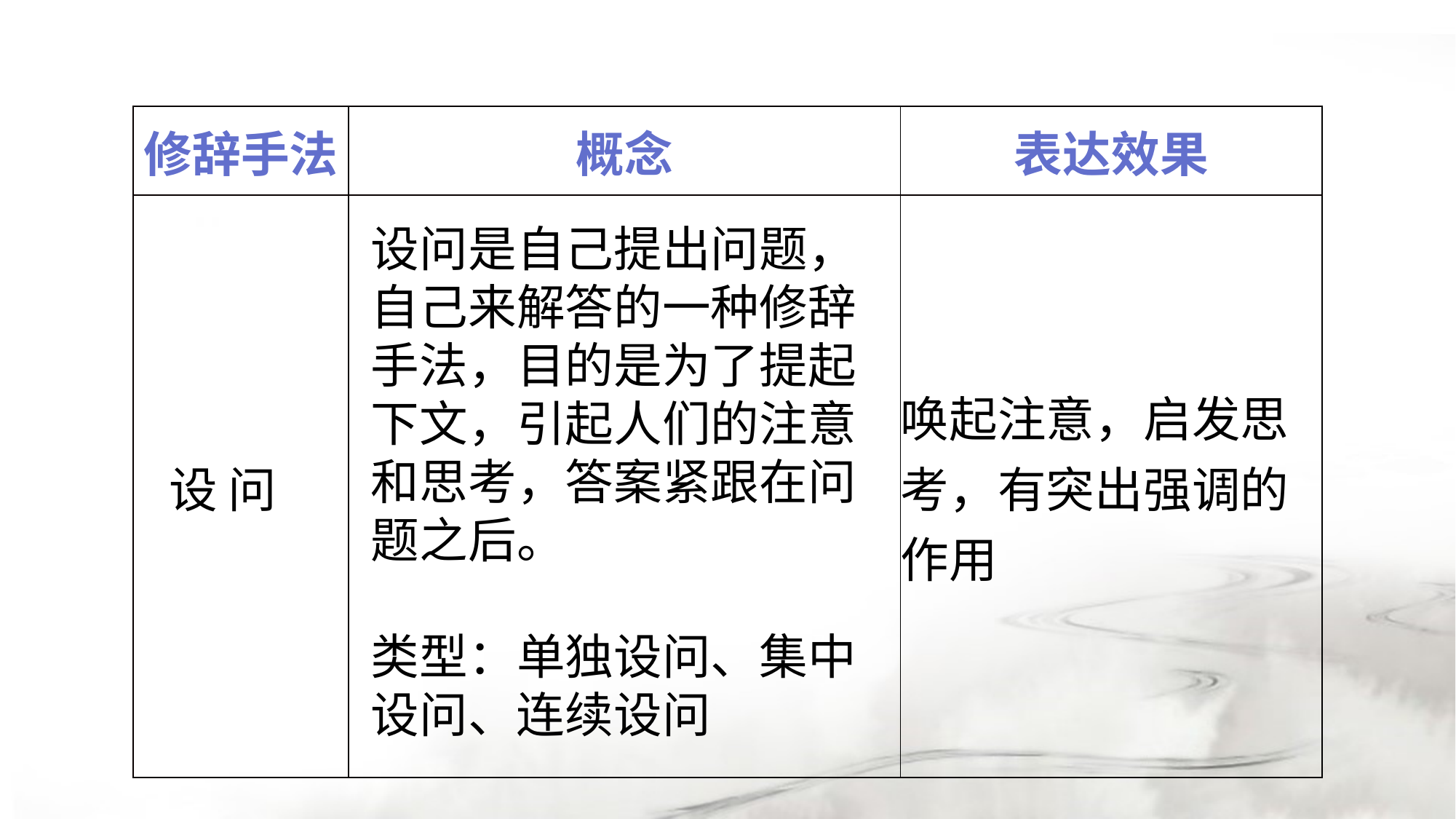

| 修辞手法 | 概念 | 表达效果 |
| --- | --- | --- |
| 设 问 |  | 唤起注意，启发思考，有突出强调的作用 |
设问是自己提出问题，自己来解答的一种修辞手法，目的是为了提起下文，引起人们的注意和思考，答案紧跟在问题之后。

类型：单独设问、集中设问、连续设问